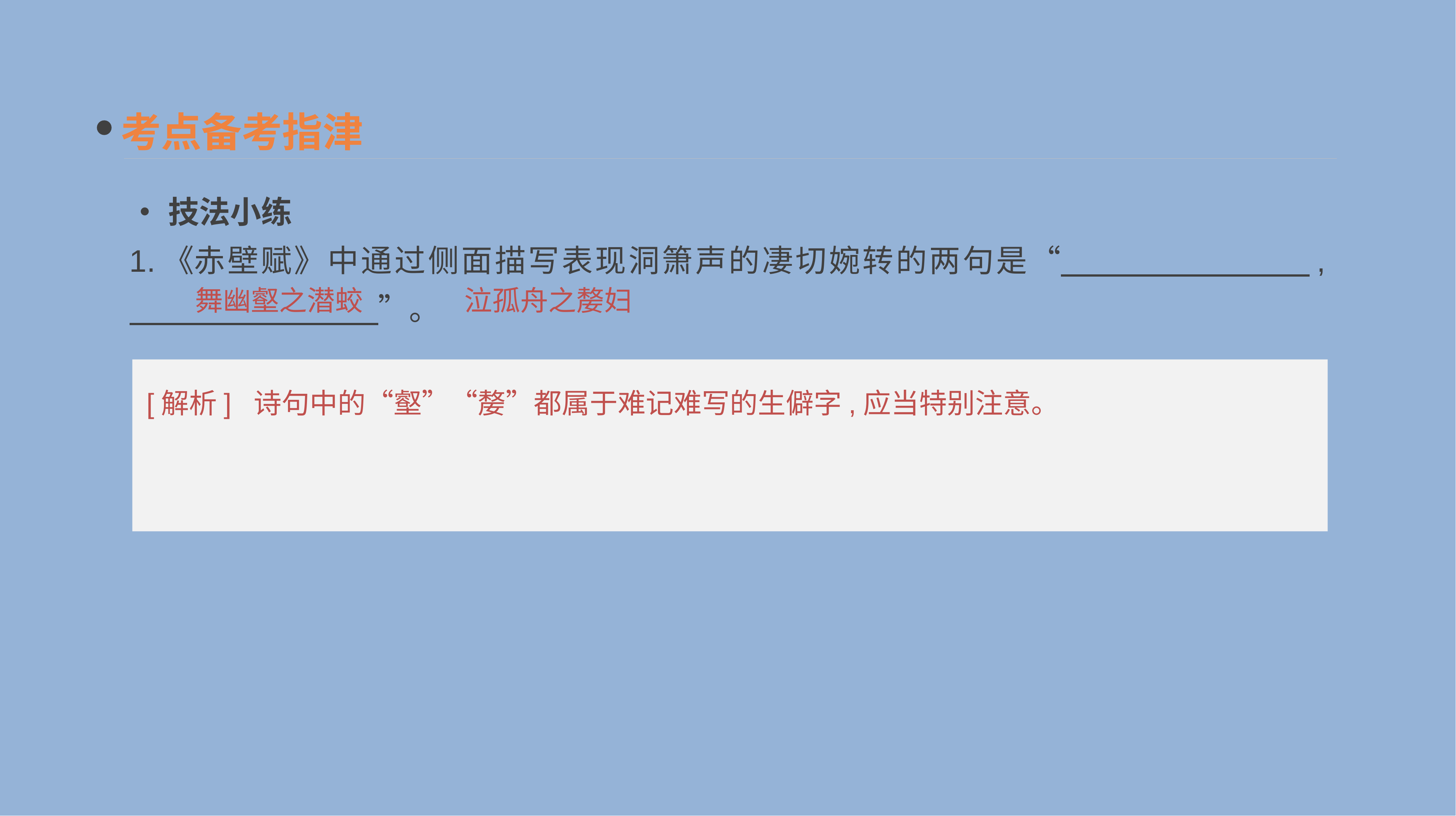

考点备考指津

•技法小练
1.《赤壁赋》中通过侧面描写表现洞箫声的凄切婉转的两句是“　　　　　　　　, 　　　　　　　　”。
舞幽壑之潜蛟
泣孤舟之嫠妇

[解析]  诗句中的“壑”“嫠”都属于难记难写的生僻字,应当特别注意。